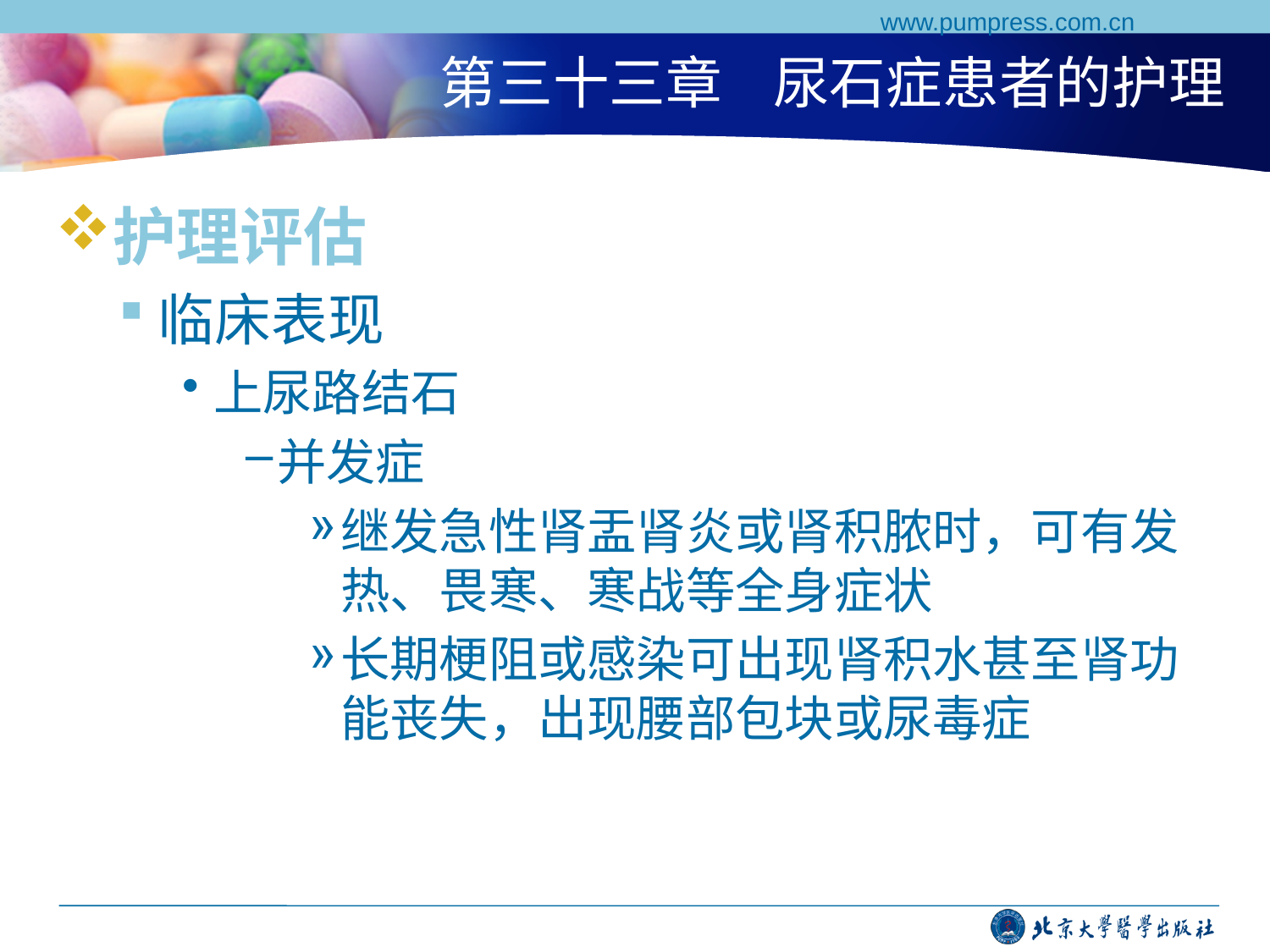

www.pumpress.com.cn
# 第三十三章    尿石症患者的护理
护理评估
临床表现
上尿路结石
并发症
继发急性肾盂肾炎或肾积脓时，可有发热、畏寒、寒战等全身症状
长期梗阻或感染可出现肾积水甚至肾功能丧失，出现腰部包块或尿毒症